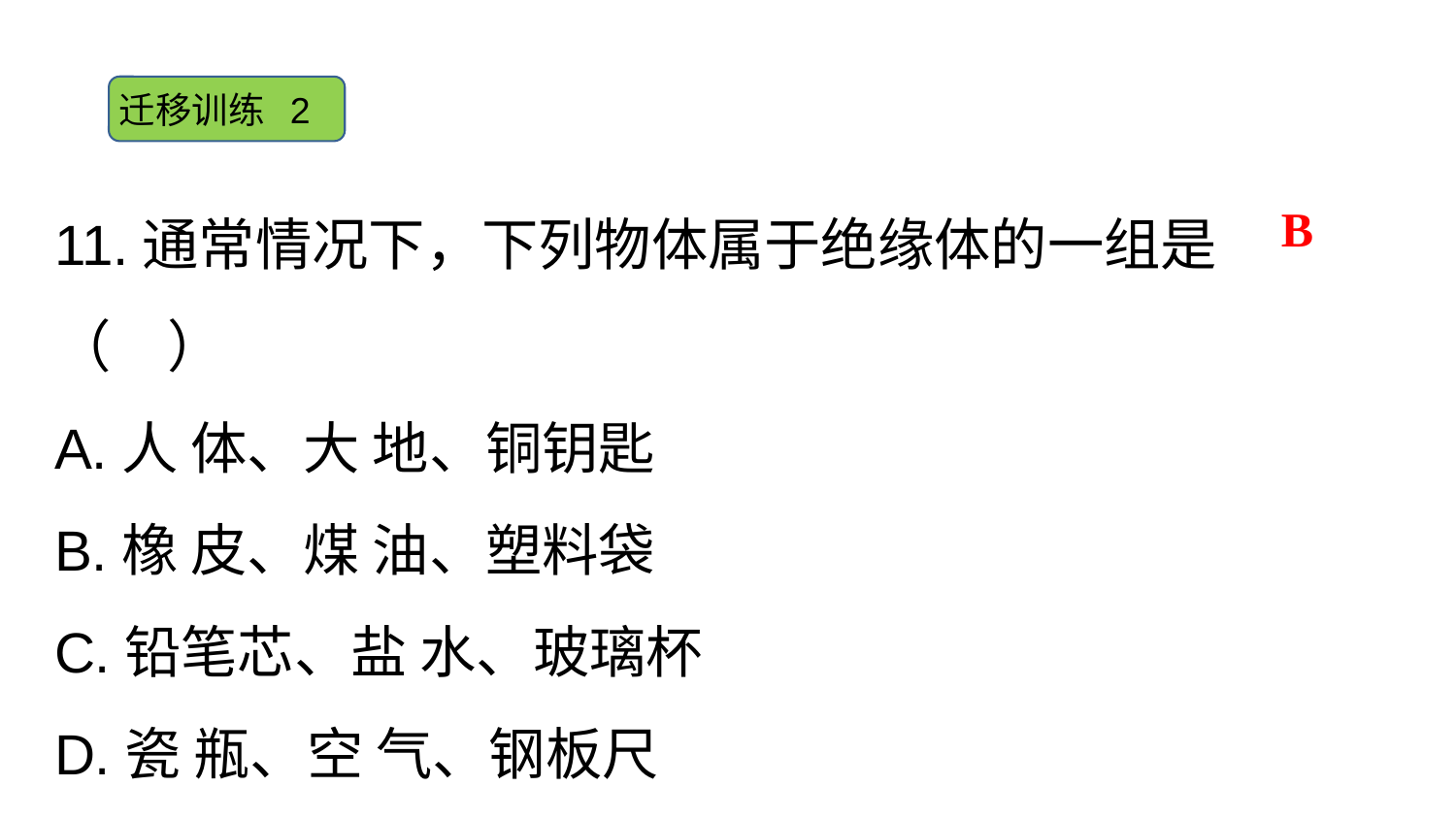

迁移训练  2
11.通常情况下，下列物体属于绝缘体的一组是（　）
A.人 体、大 地、铜钥匙
B.橡 皮、煤 油、塑料袋
C.铅笔芯、盐 水、玻璃杯
D.瓷 瓶、空 气、钢板尺
B